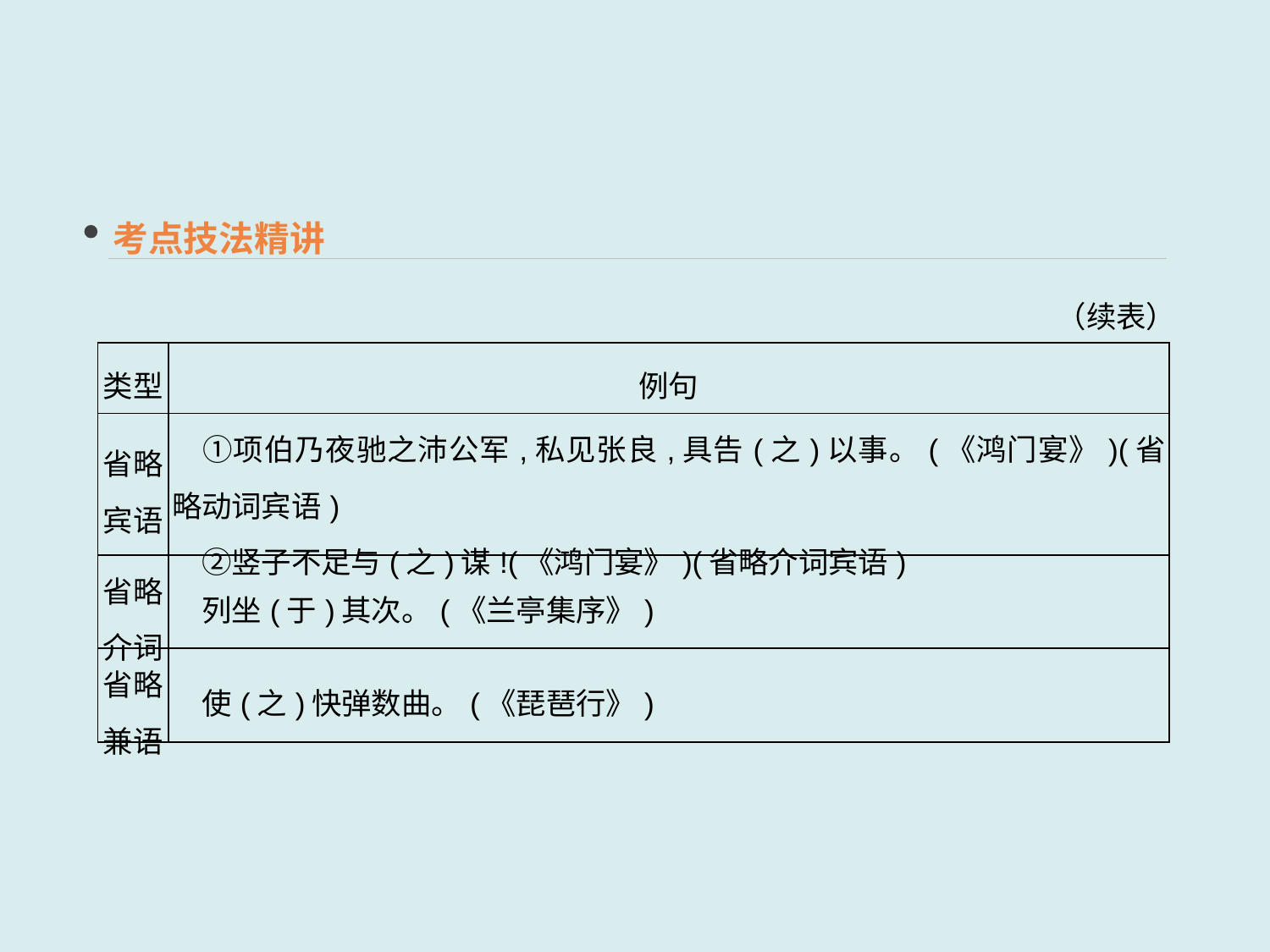

考点技法精讲

（续表）

| 类型 | 例句 |
| --- | --- |
| 省略宾语 | ①项伯乃夜驰之沛公军,私见张良,具告(之)以事。(《鸿门宴》)(省略动词宾语) 　②竖子不足与(之)谋!(《鸿门宴》)(省略介词宾语) |
| 省略介词 | 列坐(于)其次。(《兰亭集序》) |
| 省略兼语 | 使(之)快弹数曲。(《琵琶行》) |